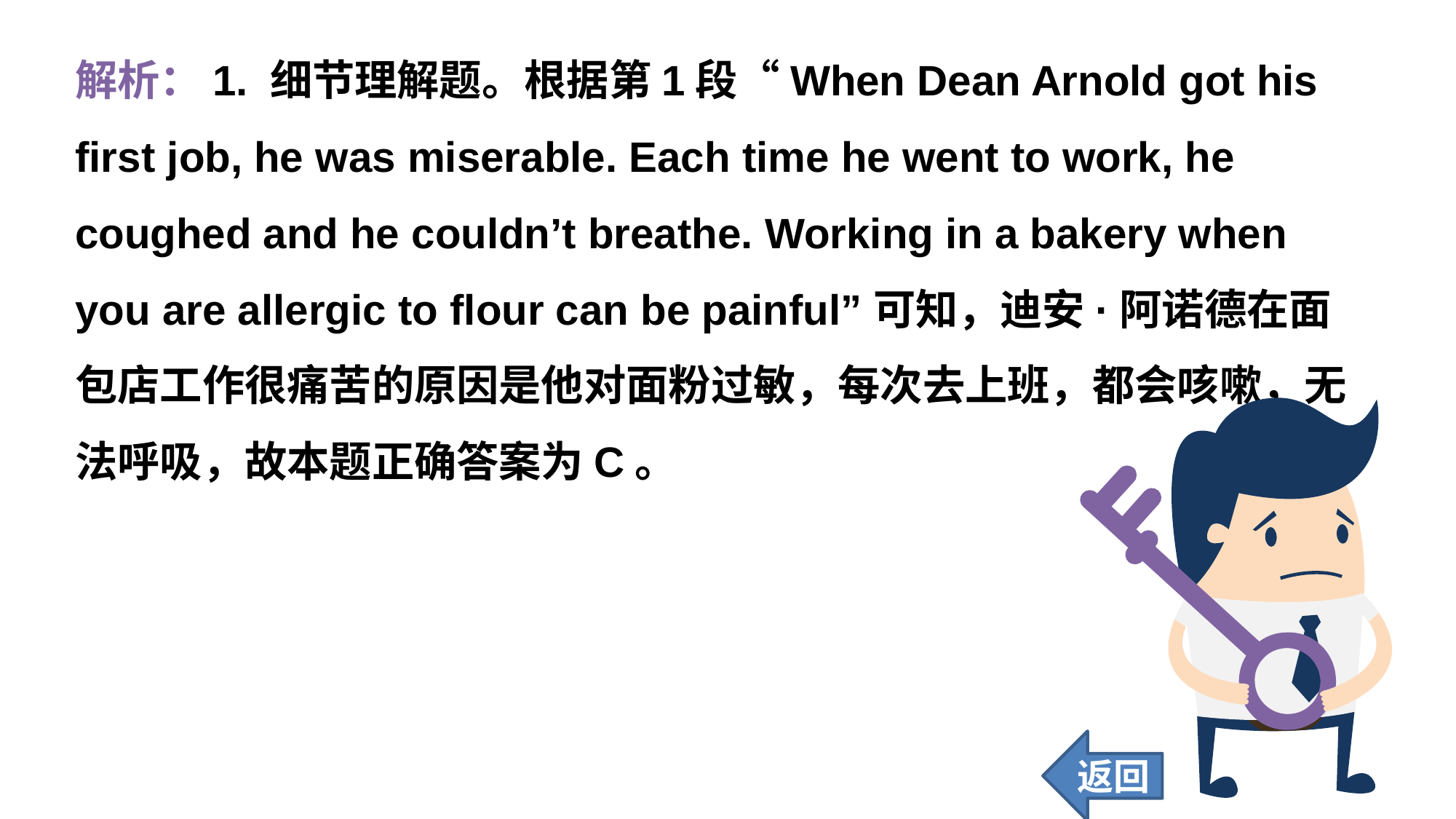

解析：1. 细节理解题。根据第1段“When Dean Arnold got his first job, he was miserable. Each time he went to work, he coughed and he couldn’t breathe. Working in a bakery when you are allergic to flour can be painful”可知，迪安·阿诺德在面包店工作很痛苦的原因是他对面粉过敏，每次去上班，都会咳嗽，无法呼吸，故本题正确答案为C。

返回
91